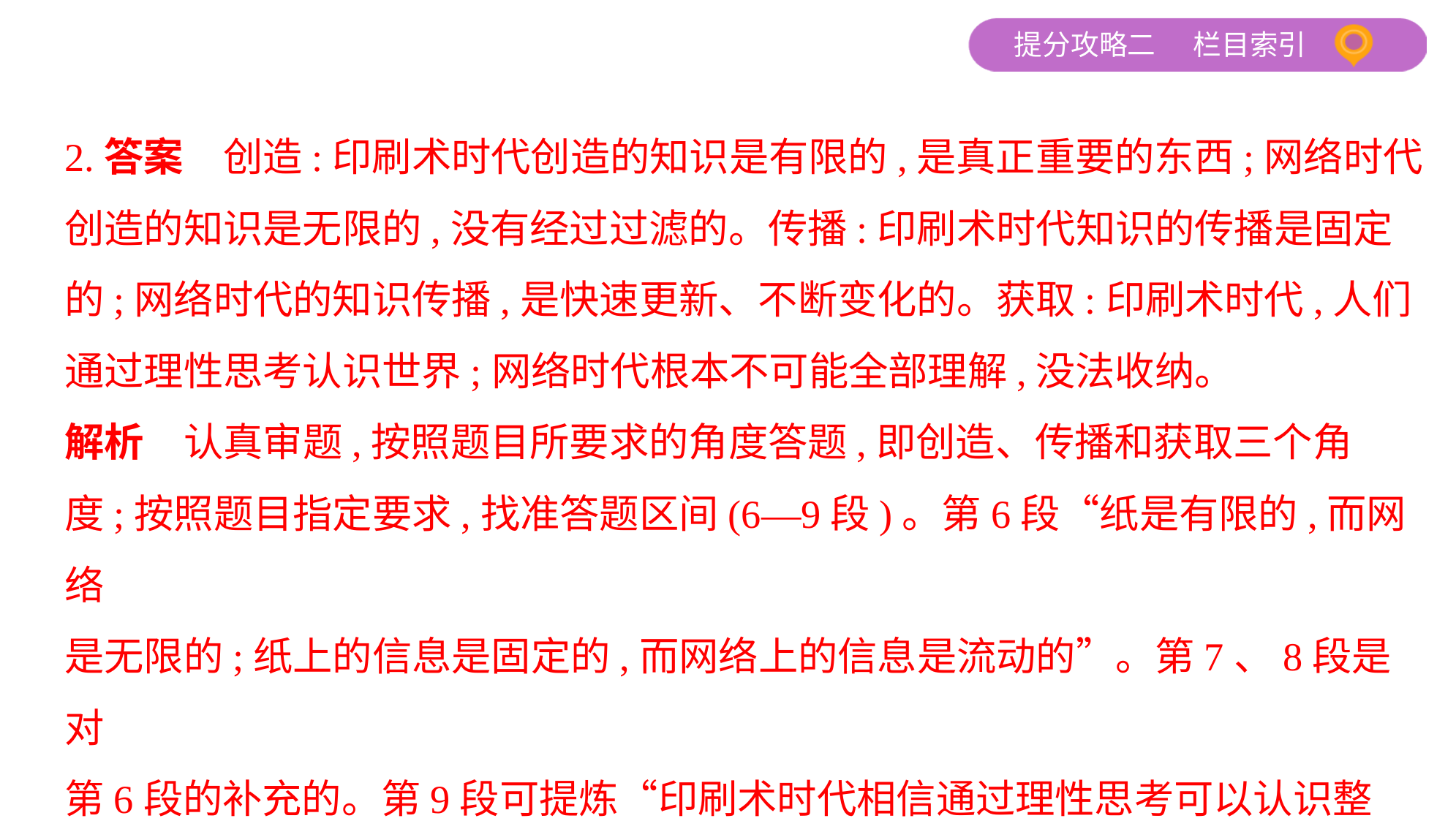

2.答案　创造:印刷术时代创造的知识是有限的,是真正重要的东西;网络时代
创造的知识是无限的,没有经过过滤的。传播:印刷术时代知识的传播是固定
的;网络时代的知识传播,是快速更新、不断变化的。获取:印刷术时代,人们
通过理性思考认识世界;网络时代根本不可能全部理解,没法收纳。
解析　认真审题,按照题目所要求的角度答题,即创造、传播和获取三个角
度;按照题目指定要求,找准答题区间(6—9段)。第6段“纸是有限的,而网络
是无限的;纸上的信息是固定的,而网络上的信息是流动的”。第7、8段是对
第6段的补充的。第9段可提炼“印刷术时代相信通过理性思考可以认识整
个世界,而网络时代不可能全部理解”的观点。